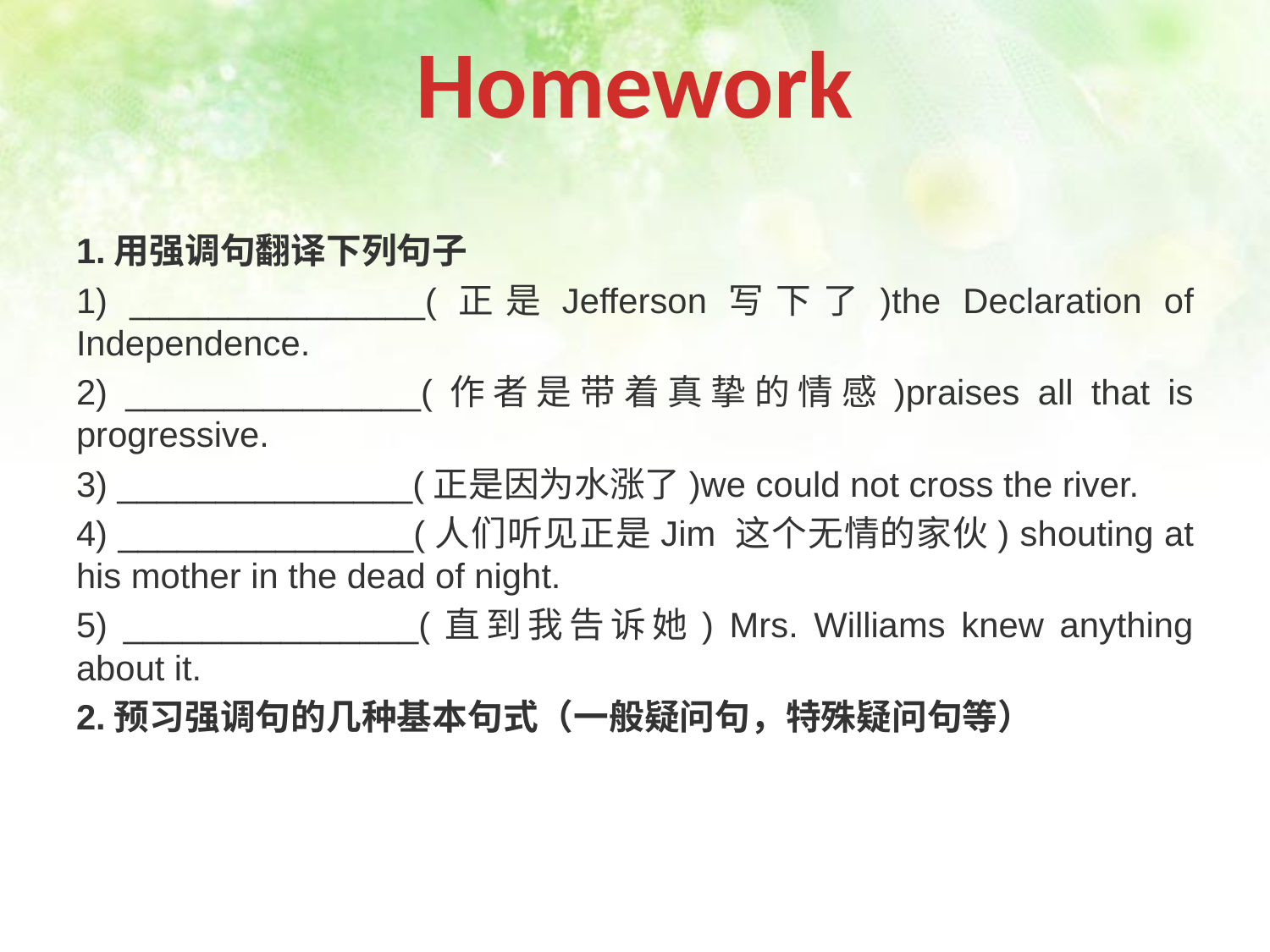

Homework
1.用强调句翻译下列句子
1) _______________(正是Jefferson写下了)the Declaration of Independence.
2) _______________(作者是带着真挚的情感)praises all that is progressive.
3) _______________(正是因为水涨了)we could not cross the river.
4) _______________(人们听见正是Jim 这个无情的家伙) shouting at his mother in the dead of night.
5) _______________(直到我告诉她) Mrs. Williams knew anything about it.
2.预习强调句的几种基本句式（一般疑问句，特殊疑问句等）